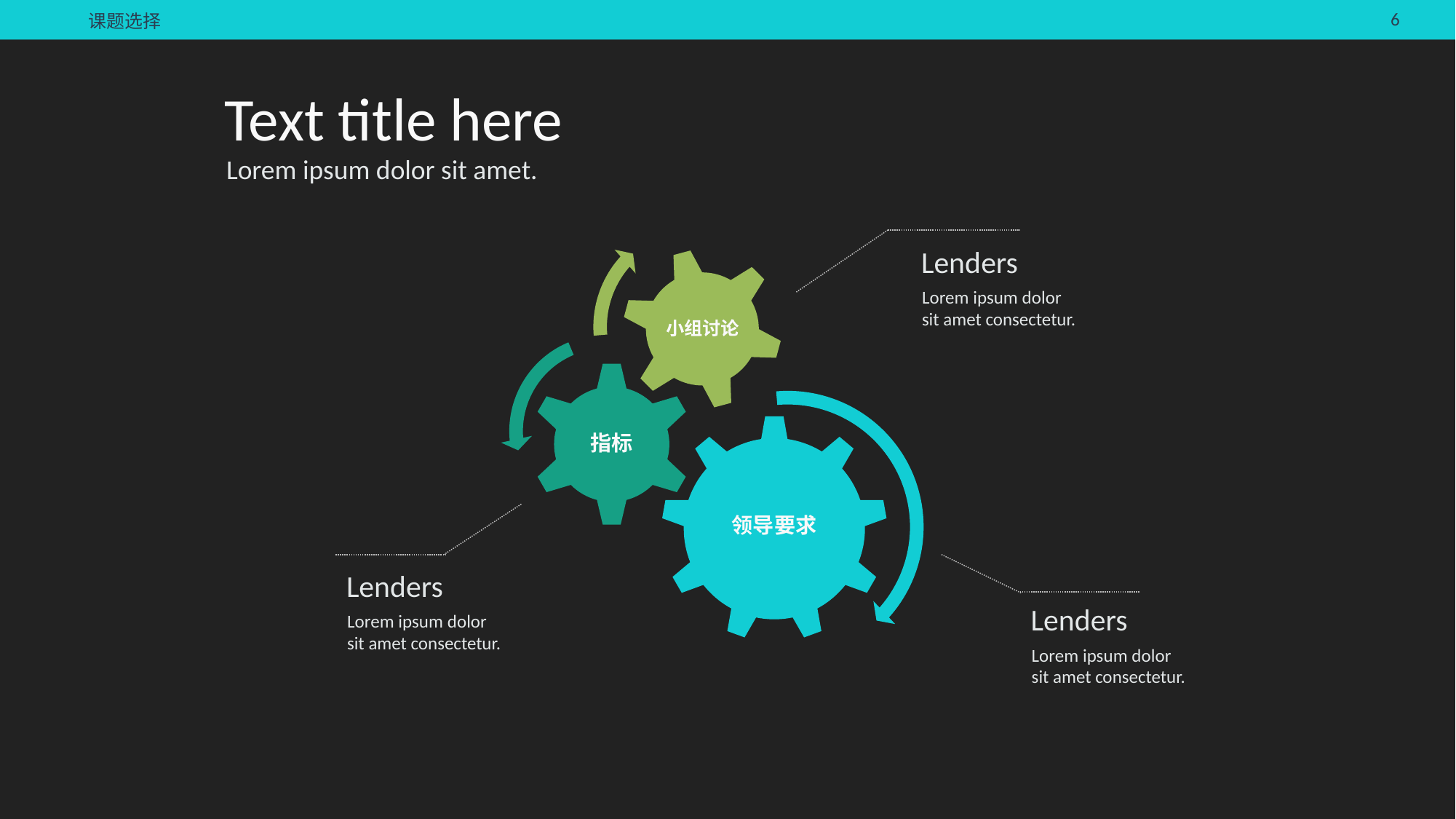

课题选择
Text title here
Lorem ipsum dolor sit amet.
Lenders
Lorem ipsum dolor sit amet consectetur.
领导要求
指标
小组讨论
Lenders
Lorem ipsum dolor sit amet consectetur.
Lenders
Lorem ipsum dolor sit amet consectetur.